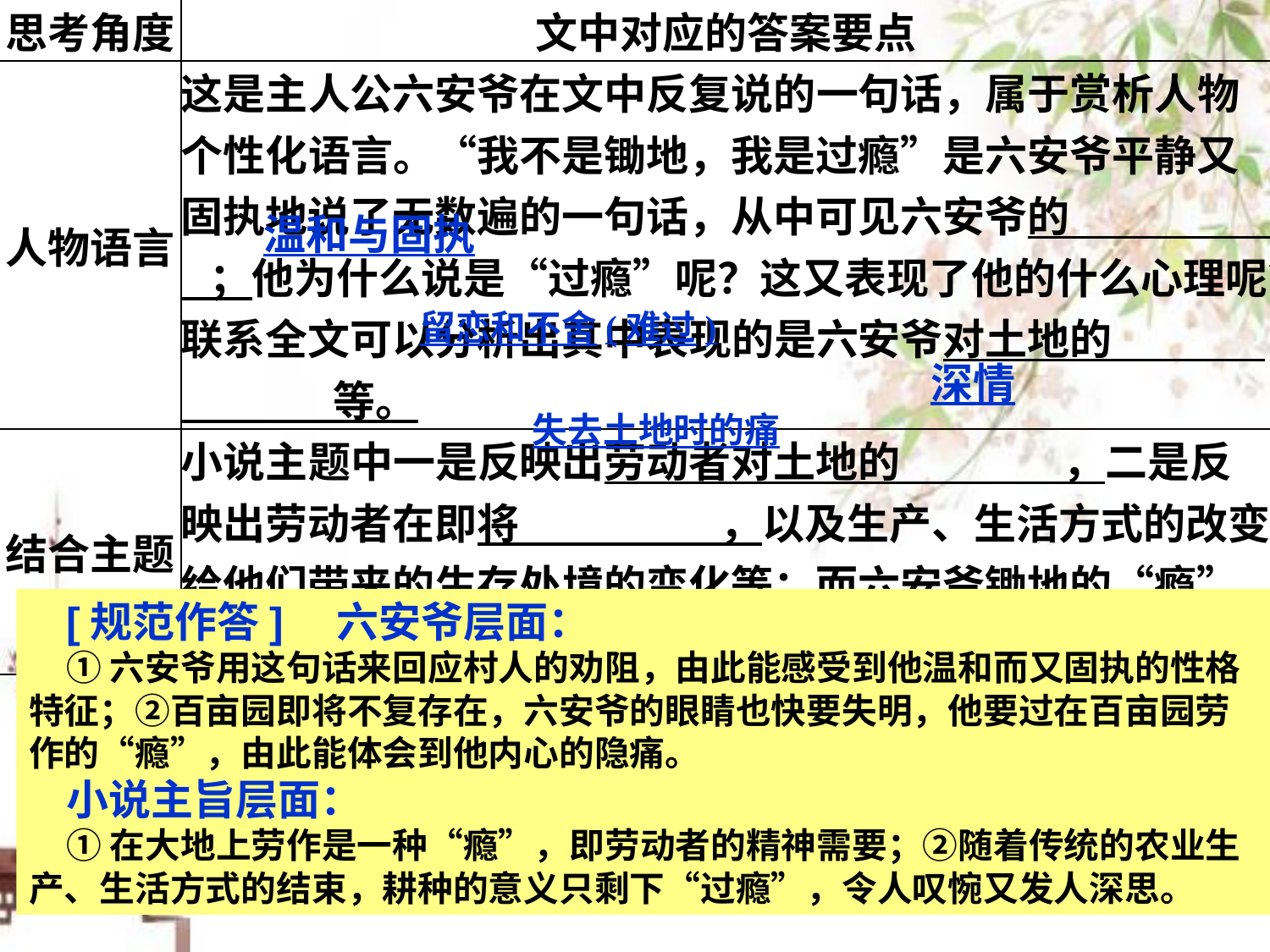

| 思考角度 | 文中对应的答案要点 |
| --- | --- |
| 人物语言 | 这是主人公六安爷在文中反复说的一句话，属于赏析人物个性化语言。“我不是锄地，我是过瘾”是六安爷平静又固执地说了无数遍的一句话，从中可见六安爷的 ；他为什么说是“过瘾”呢？这又表现了他的什么心理呢？联系全文可以分析出其中表现的是六安爷对土地的 等。 |
| 结合主题 | 小说主题中一是反映出劳动者对土地的 ，二是反映出劳动者在即将 ，以及生产、生活方式的改变给他们带来的生存处境的变化等；而六安爷锄地的“瘾”也恰恰体现了这些。 |
温和与固执
留恋和不舍(难过)
深情
失去土地时的痛
[规范作答]　六安爷层面：
①六安爷用这句话来回应村人的劝阻，由此能感受到他温和而又固执的性格特征；②百亩园即将不复存在，六安爷的眼睛也快要失明，他要过在百亩园劳作的“瘾”，由此能体会到他内心的隐痛。
小说主旨层面：
①在大地上劳作是一种“瘾”，即劳动者的精神需要；②随着传统的农业生产、生活方式的结束，耕种的意义只剩下“过瘾”，令人叹惋又发人深思。